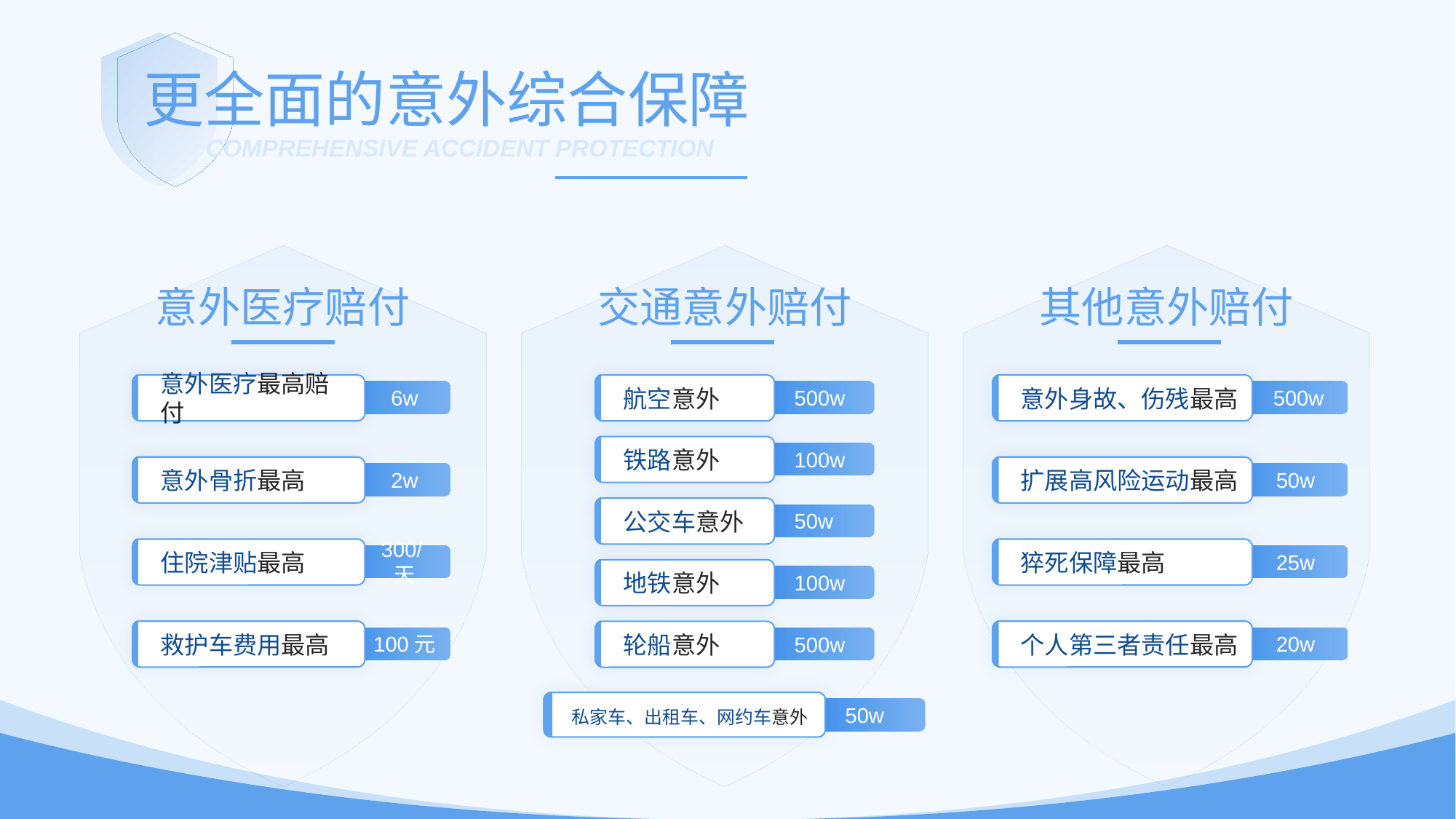

更全面的意外综合保障
COMPREHENSIVE ACCIDENT PROTECTION

意外医疗赔付
交通意外赔付
其他意外赔付
意外医疗最高赔付

6w
航空意外

500w
意外身故、伤残最高

 500w
铁路意外

100w
意外骨折最高

2w
扩展高风险运动最高

50w
公交车意外

50w
住院津贴最高

300/天
猝死保障最高

25w
地铁意外

100w
救护车费用最高

100元
个人第三者责任最高

20w
轮船意外

500w
私家车、出租车、网约车意外

50w